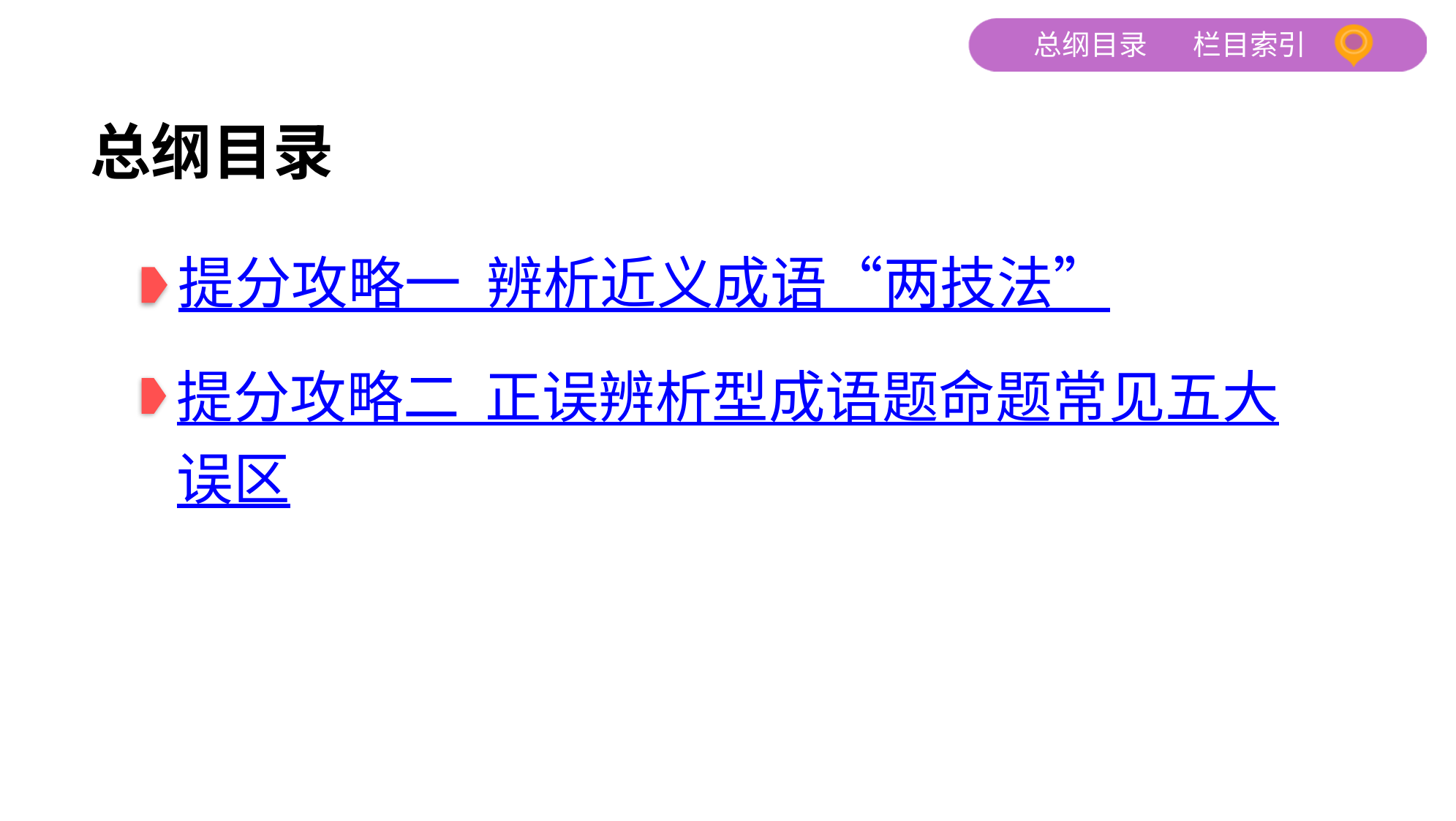

总纲目录
提分攻略一  辨析近义成语“两技法”

提分攻略二  正误辨析型成语题命题常见五大误区